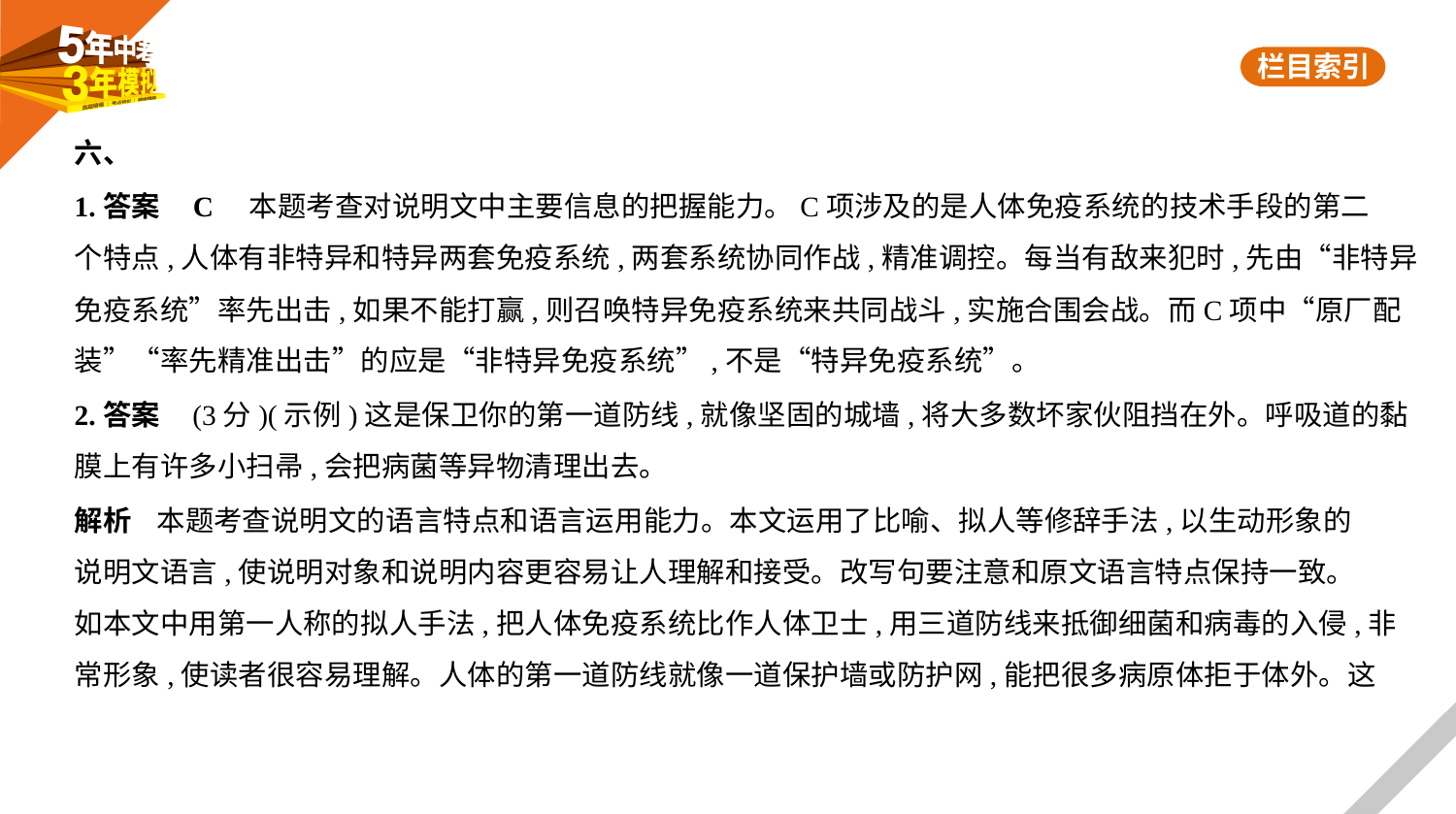

六、
1.答案    C　本题考查对说明文中主要信息的把握能力。C项涉及的是人体免疫系统的技术手段的第二
个特点,人体有非特异和特异两套免疫系统,两套系统协同作战,精准调控。每当有敌来犯时,先由“非特异
免疫系统”率先出击,如果不能打赢,则召唤特异免疫系统来共同战斗,实施合围会战。而C项中“原厂配
装”“率先精准出击”的应是“非特异免疫系统”,不是“特异免疫系统”。
2.答案    (3分)(示例)这是保卫你的第一道防线,就像坚固的城墙,将大多数坏家伙阻挡在外。呼吸道的黏
膜上有许多小扫帚,会把病菌等异物清理出去。
解析    本题考查说明文的语言特点和语言运用能力。本文运用了比喻、拟人等修辞手法,以生动形象的
说明文语言,使说明对象和说明内容更容易让人理解和接受。改写句要注意和原文语言特点保持一致。
如本文中用第一人称的拟人手法,把人体免疫系统比作人体卫士,用三道防线来抵御细菌和病毒的入侵,非
常形象,使读者很容易理解。人体的第一道防线就像一道保护墙或防护网,能把很多病原体拒于体外。这